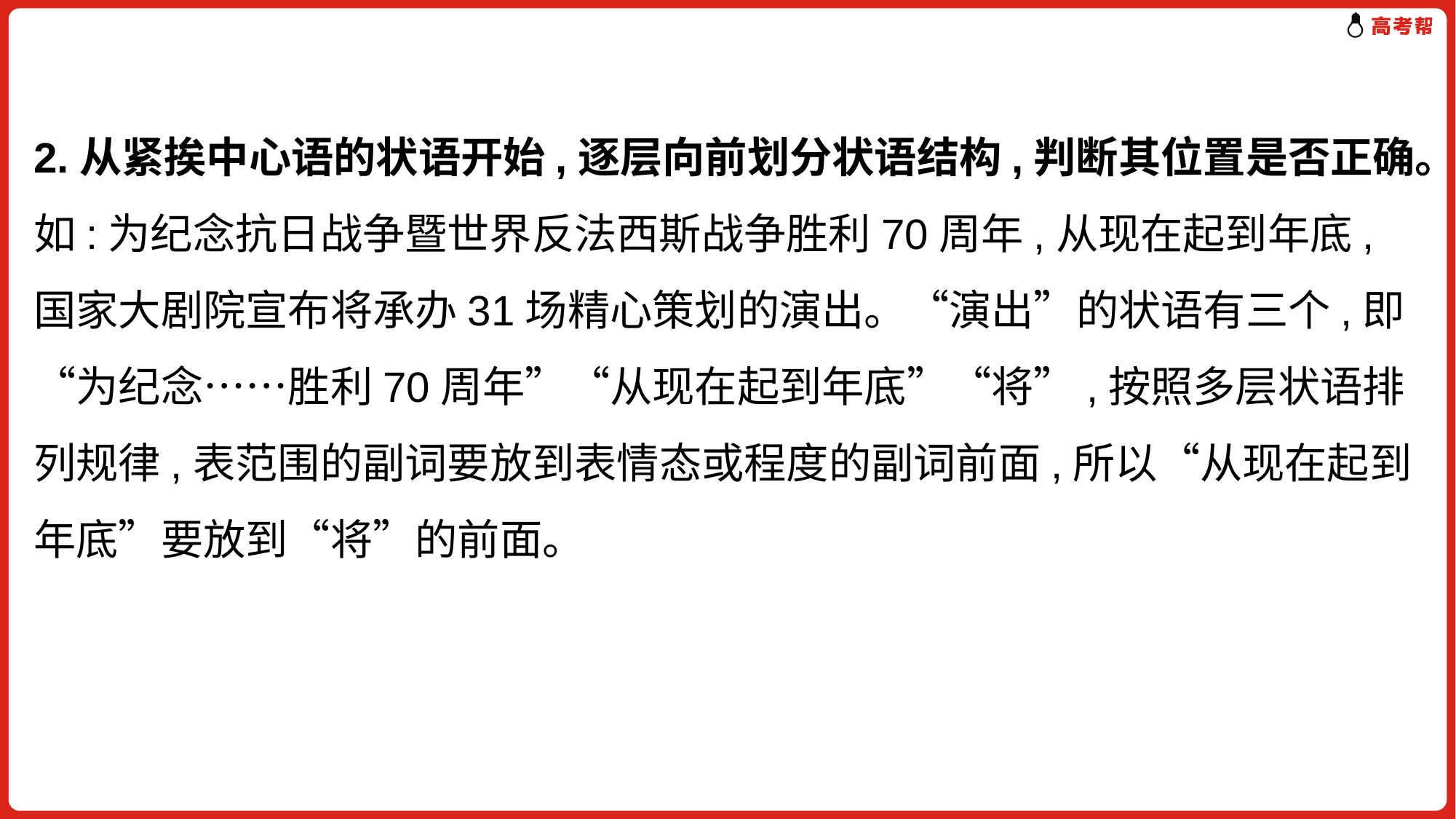

2.从紧挨中心语的状语开始,逐层向前划分状语结构,判断其位置是否正确。如:为纪念抗日战争暨世界反法西斯战争胜利70周年,从现在起到年底,国家大剧院宣布将承办31场精心策划的演出。“演出”的状语有三个,即“为纪念……胜利70周年”“从现在起到年底”“将”,按照多层状语排列规律,表范围的副词要放到表情态或程度的副词前面,所以“从现在起到年底”要放到“将”的前面。